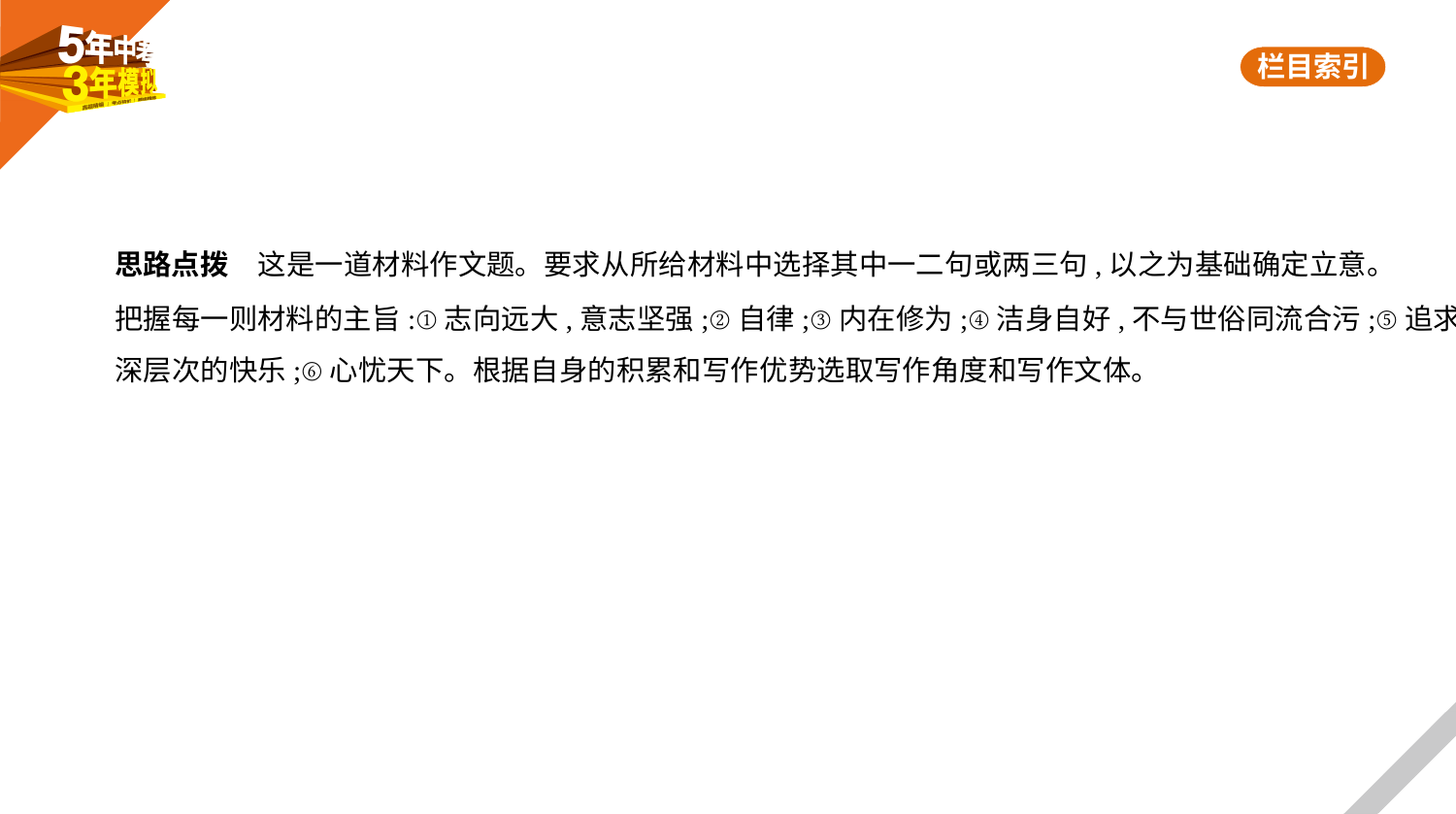

思路点拨　这是一道材料作文题。要求从所给材料中选择其中一二句或两三句,以之为基础确定立意。
把握每一则材料的主旨:①志向远大,意志坚强;②自律;③内在修为;④洁身自好,不与世俗同流合污;⑤追求
深层次的快乐;⑥心忧天下。根据自身的积累和写作优势选取写作角度和写作文体。